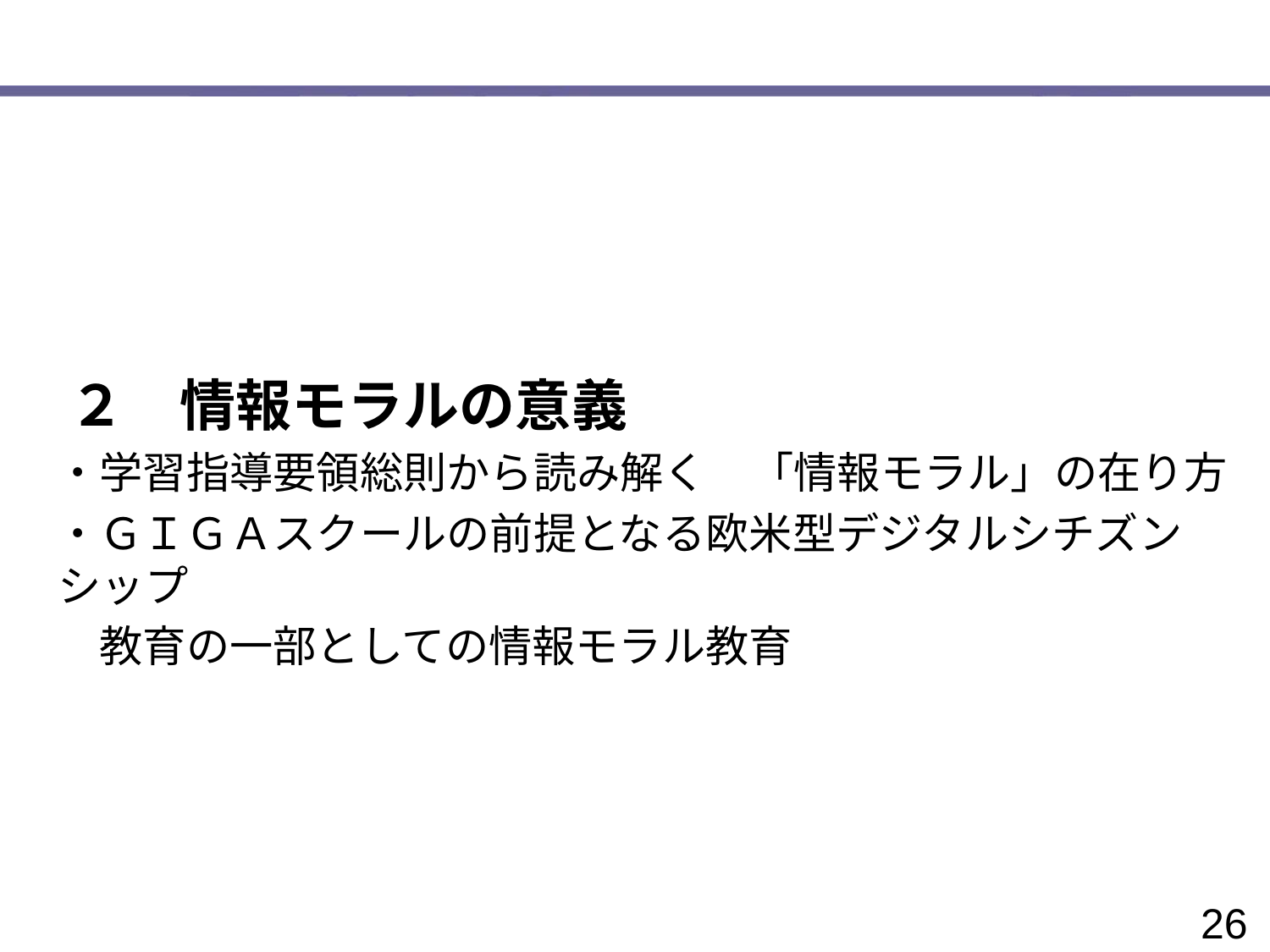

２　情報モラルの意義
　・学習指導要領総則から読み解く　「情報モラル」の在り方
　・ＧＩＧＡスクールの前提となる欧米型デジタルシチズンシップ
　　教育の一部としての情報モラル教育

26